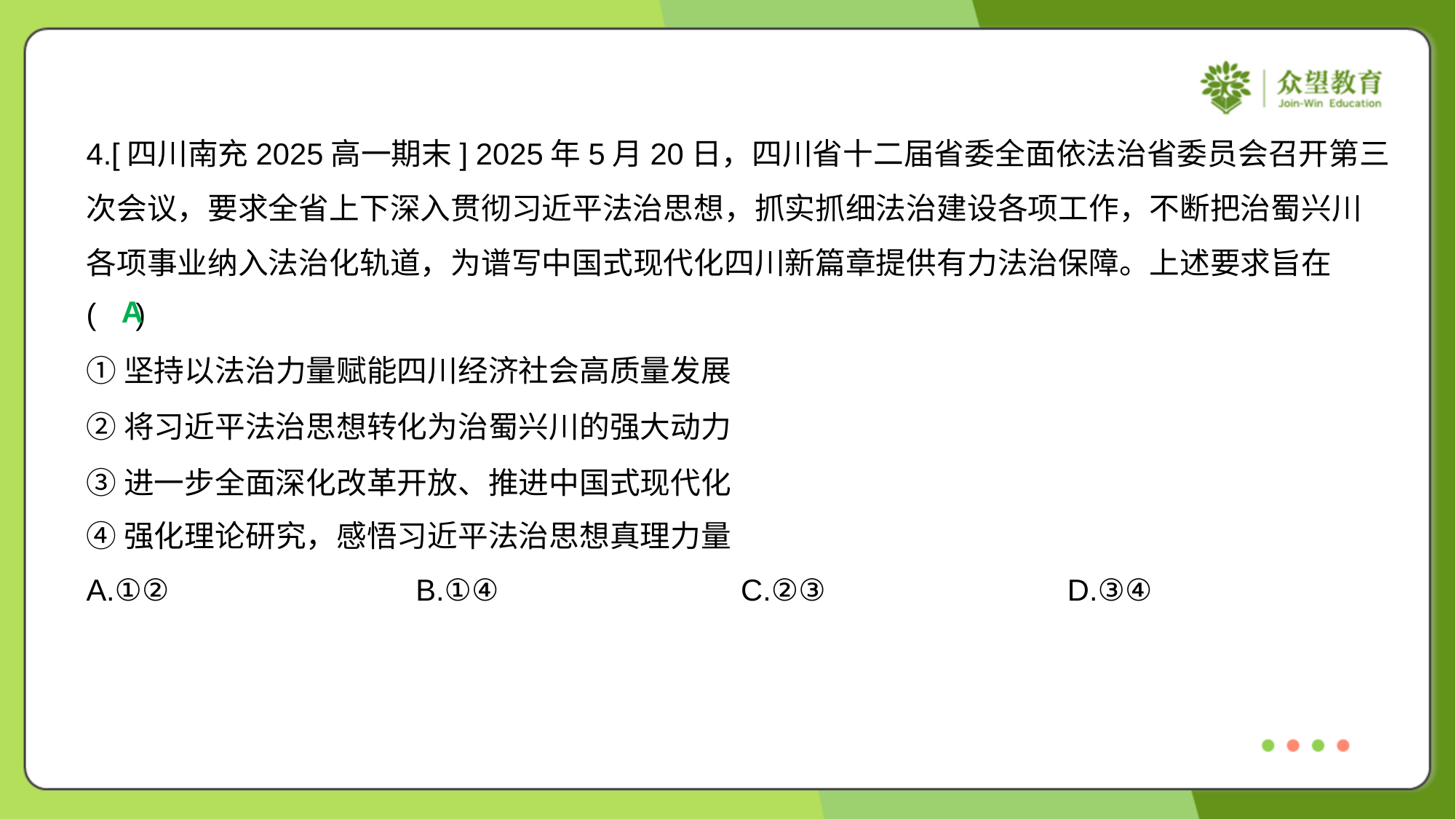

4.[四川南充2025高一期末] 2025年5月20日，四川省十二届省委全面依法治省委员会召开第三
次会议，要求全省上下深入贯彻习近平法治思想，抓实抓细法治建设各项工作，不断把治蜀兴川
各项事业纳入法治化轨道，为谱写中国式现代化四川新篇章提供有力法治保障。上述要求旨在
(     )
A
①坚持以法治力量赋能四川经济社会高质量发展
②将习近平法治思想转化为治蜀兴川的强大动力
③进一步全面深化改革开放、推进中国式现代化
④强化理论研究，感悟习近平法治思想真理力量
A.①②	B.①④	C.②③	D.③④